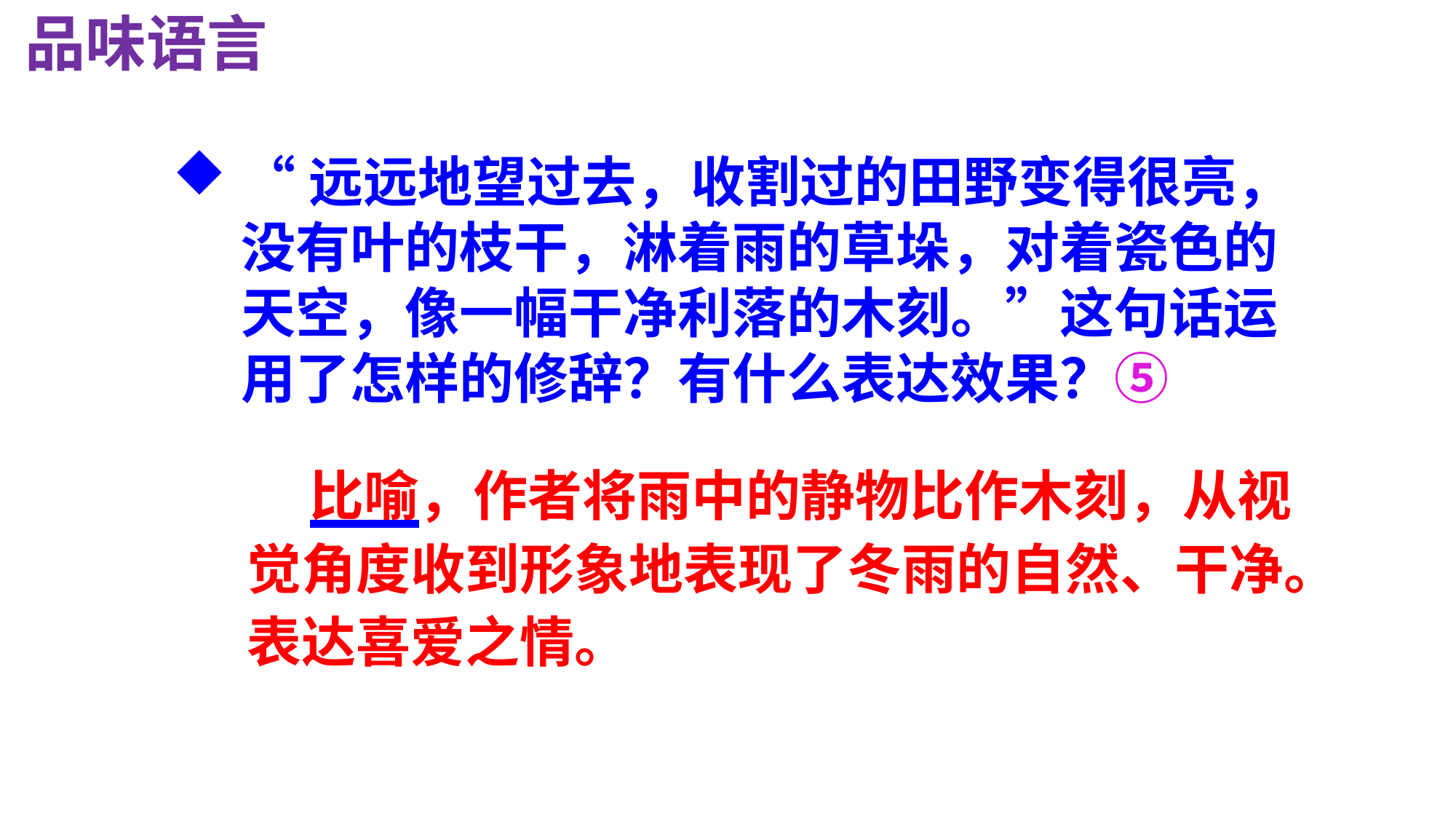

品味语言
“远远地望过去，收割过的田野变得很亮，没有叶的枝干，淋着雨的草垛，对着瓷色的天空，像一幅干净利落的木刻。”这句话运用了怎样的修辞？有什么表达效果？⑤
    比喻，作者将雨中的静物比作木刻，从视觉角度收到形象地表现了冬雨的自然、干净。表达喜爱之情。